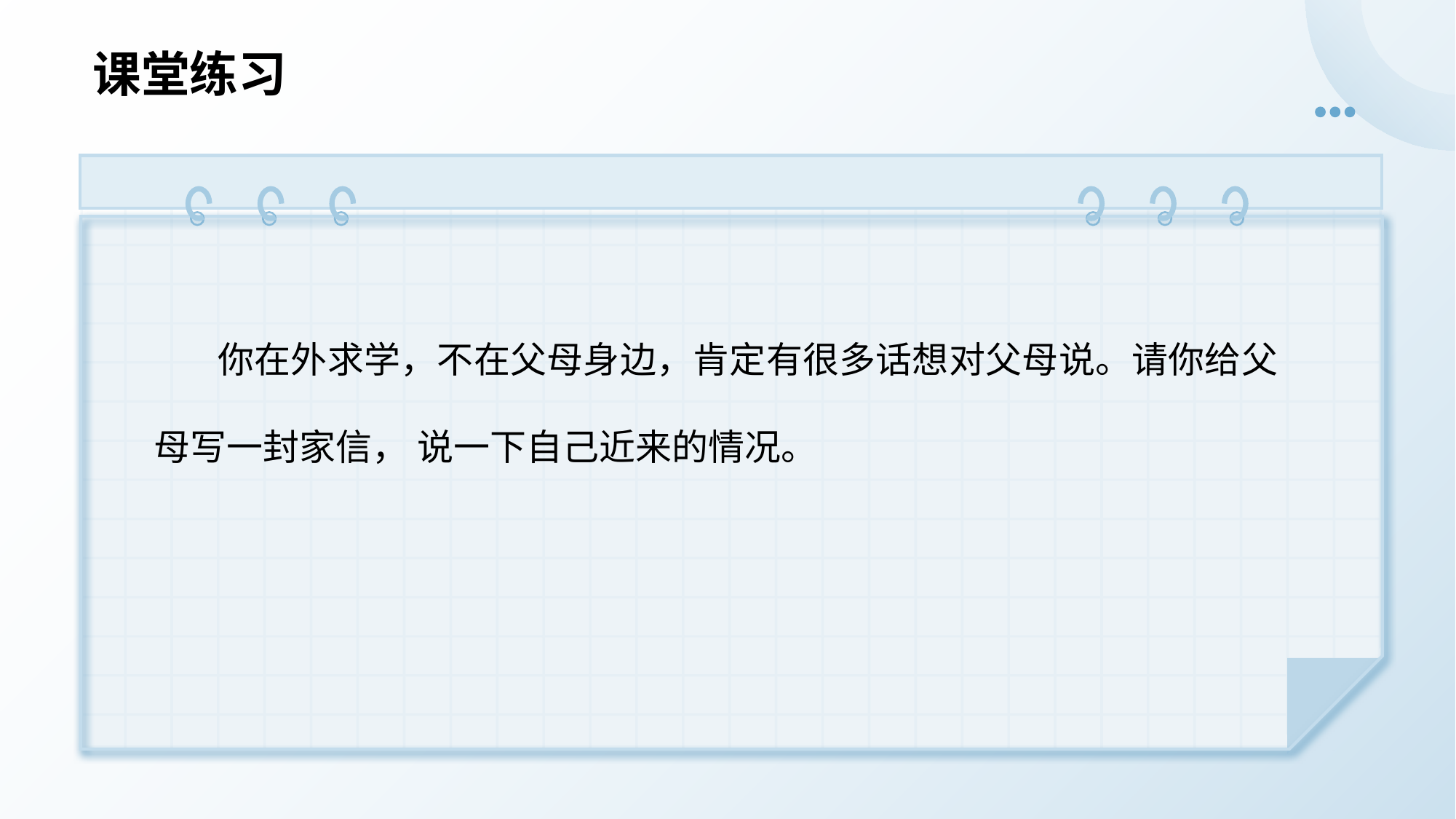

# 课堂练习

你在外求学，不在父母身边，肯定有很多话想对父母说。请你给父母写一封家信， 说一下自己近来的情况。